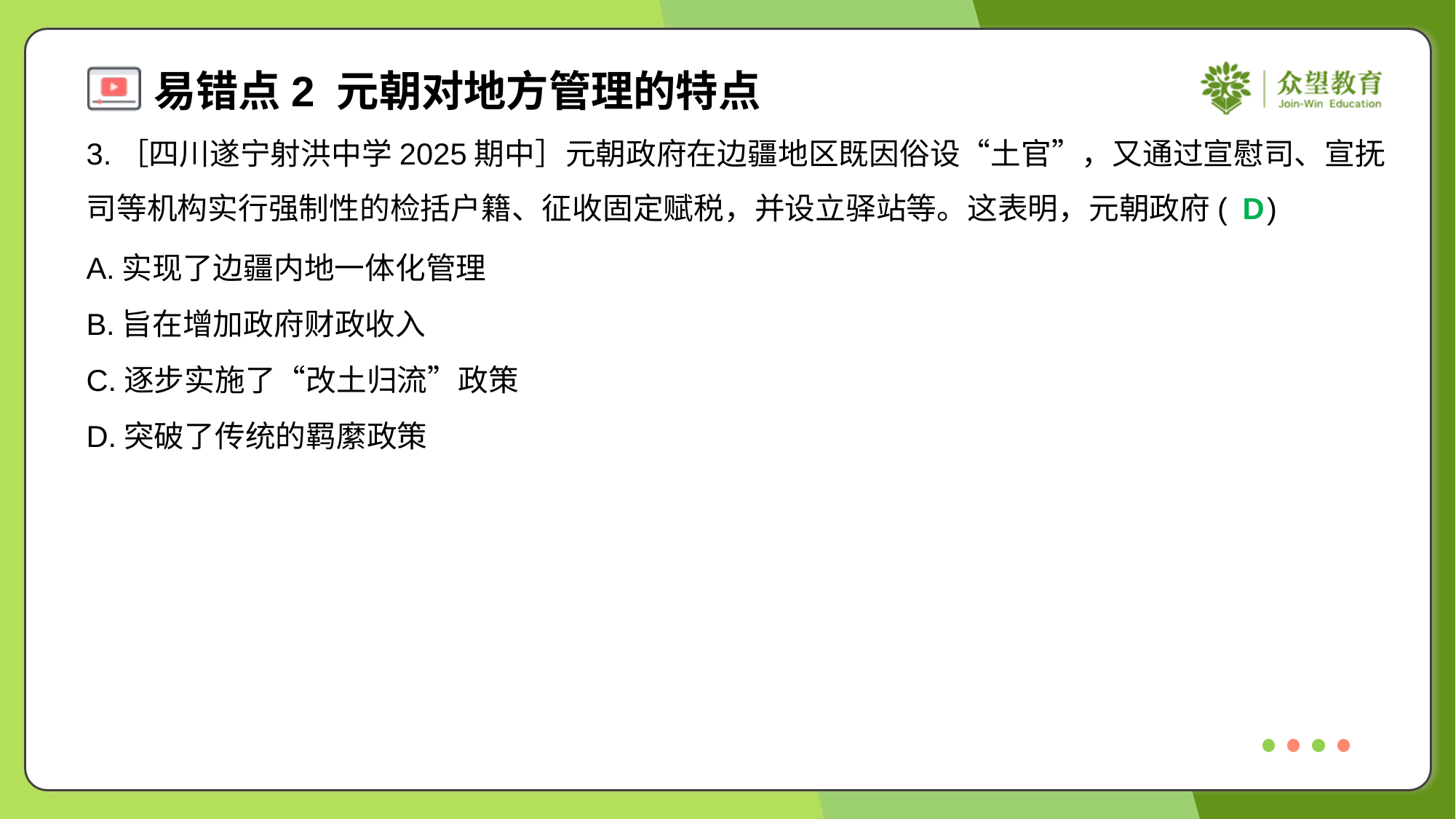

3.［四川遂宁射洪中学2025期中］元朝政府在边疆地区既因俗设“土官”，又通过宣慰司、宣抚
司等机构实行强制性的检括户籍、征收固定赋税，并设立驿站等。这表明，元朝政府(     )
D
A.实现了边疆内地一体化管理
B.旨在增加政府财政收入
C.逐步实施了“改土归流”政策
D.突破了传统的羁縻政策